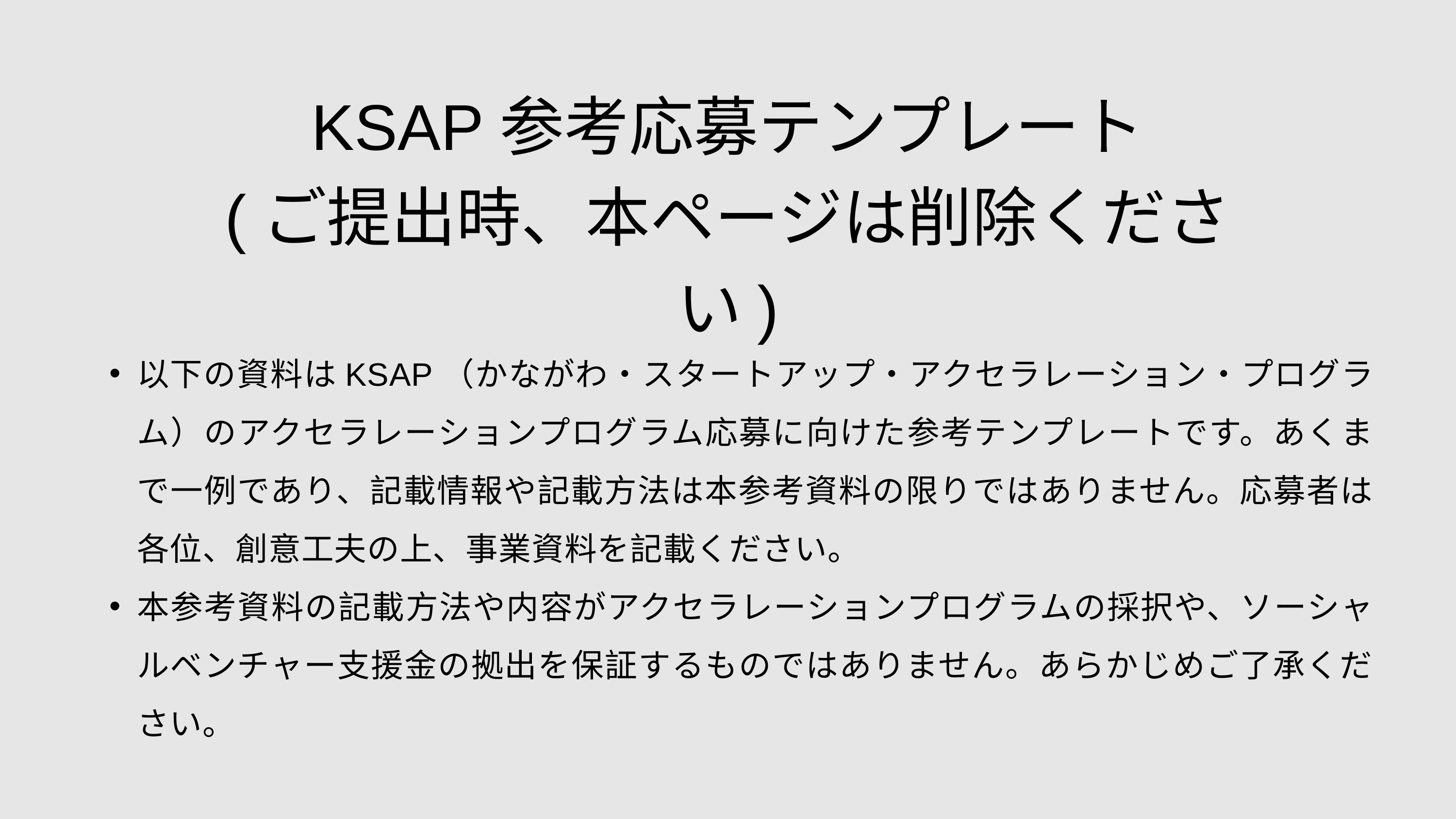

KSAP参考応募テンプレート
(ご提出時、本ページは削除ください)
以下の資料はKSAP（かながわ・スタートアップ・アクセラレーション・プログラム）のアクセラレーションプログラム応募に向けた参考テンプレートです。あくまで一例であり、記載情報や記載方法は本参考資料の限りではありません。応募者は各位、創意工夫の上、事業資料を記載ください。
本参考資料の記載方法や内容がアクセラレーションプログラムの採択や、ソーシャルベンチャー支援金の拠出を保証するものではありません。あらかじめご了承ください。